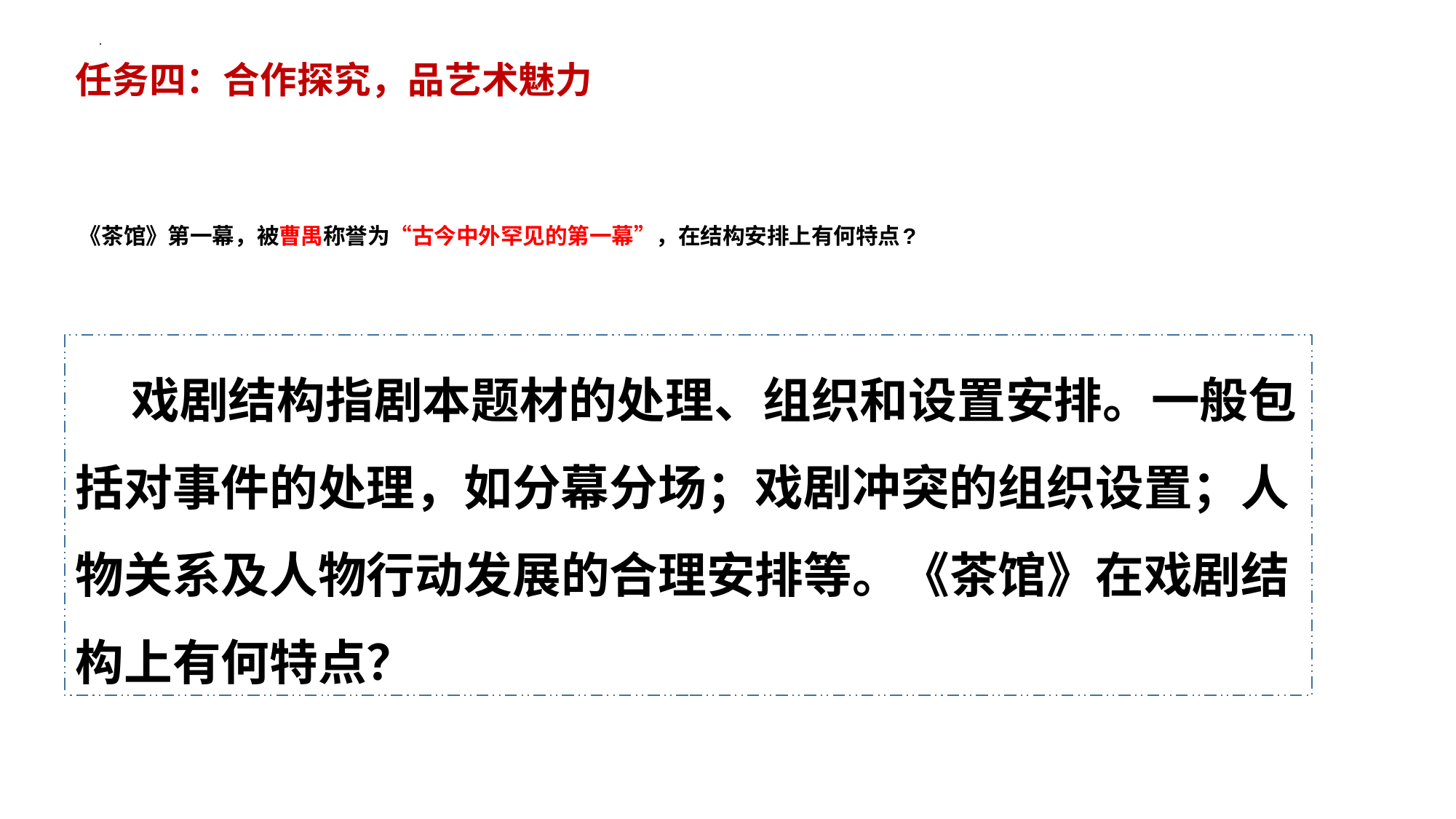

任务四：合作探究，品艺术魅力
# 《茶馆》第一幕，被曹禺称誉为“古今中外罕见的第一幕”，在结构安排上有何特点?
    戏剧结构指剧本题材的处理、组织和设置安排。一般包括对事件的处理，如分幕分场；戏剧冲突的组织设置；人物关系及人物行动发展的合理安排等。《茶馆》在戏剧结构上有何特点？